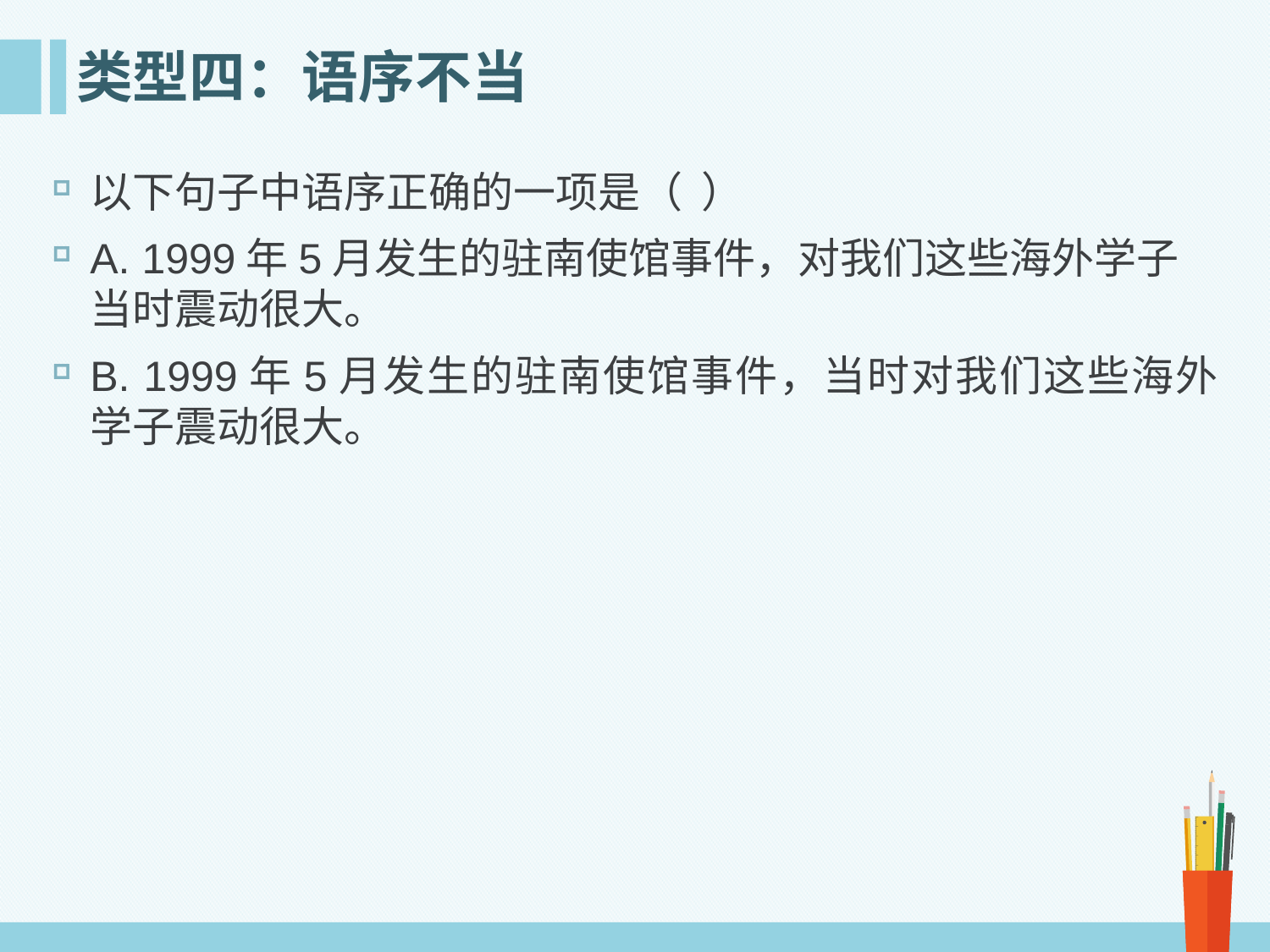

# 类型四：语序不当
以下句子中语序正确的一项是（  ）
A. 1999年5月发生的驻南使馆事件，对我们这些海外学子当时震动很大。
B. 1999年5月发生的驻南使馆事件，当时对我们这些海外学子震动很大。